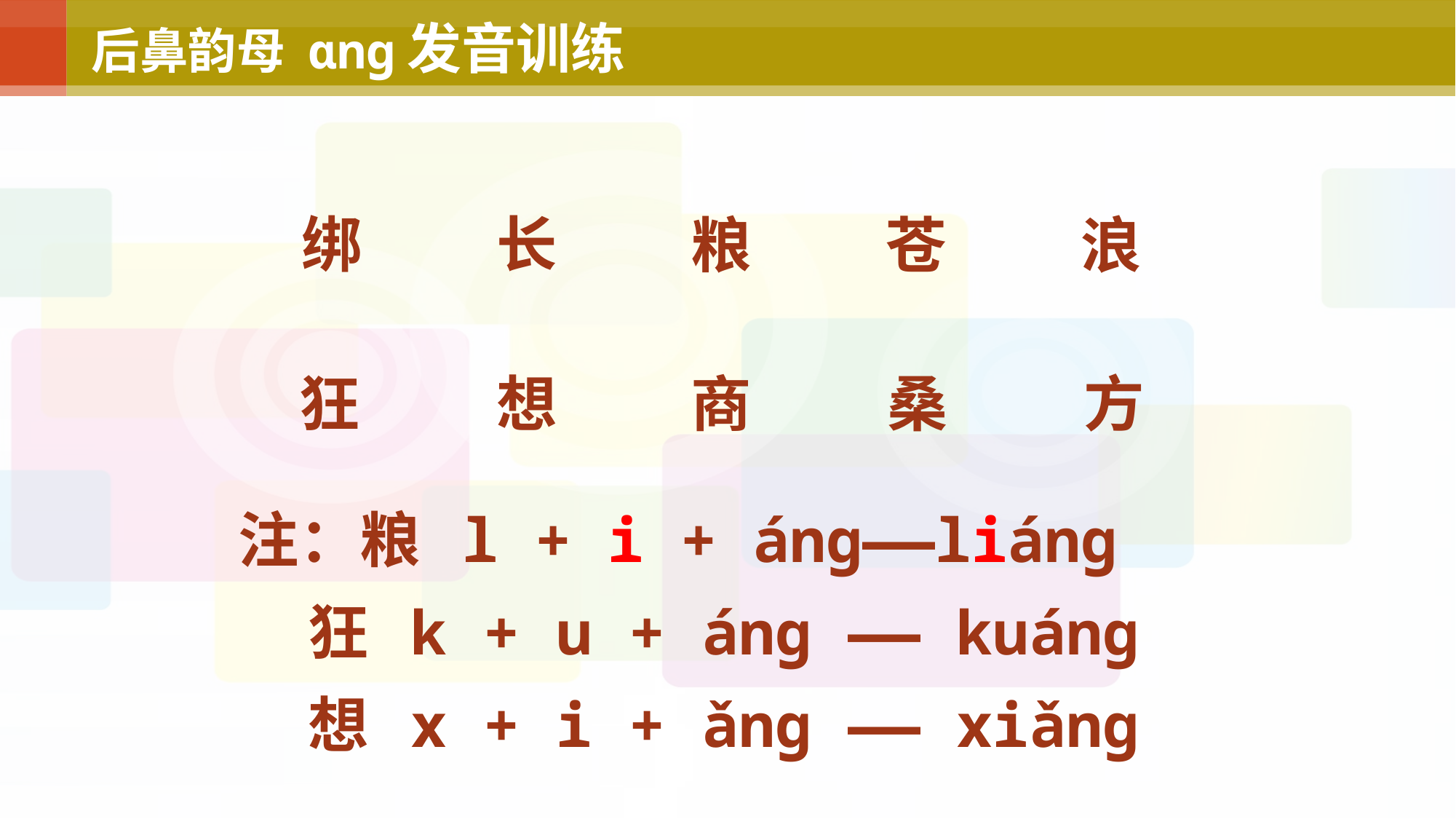

后鼻韵母 ɑnɡ发音训练
绑
长
苍
粮
浪
狂
想
商
桑
方
注：粮  l + i + ánɡ——liánɡ
    狂  k + u + ánɡ —— kuánɡ
    想  x + i + ǎnɡ —— xiǎnɡ